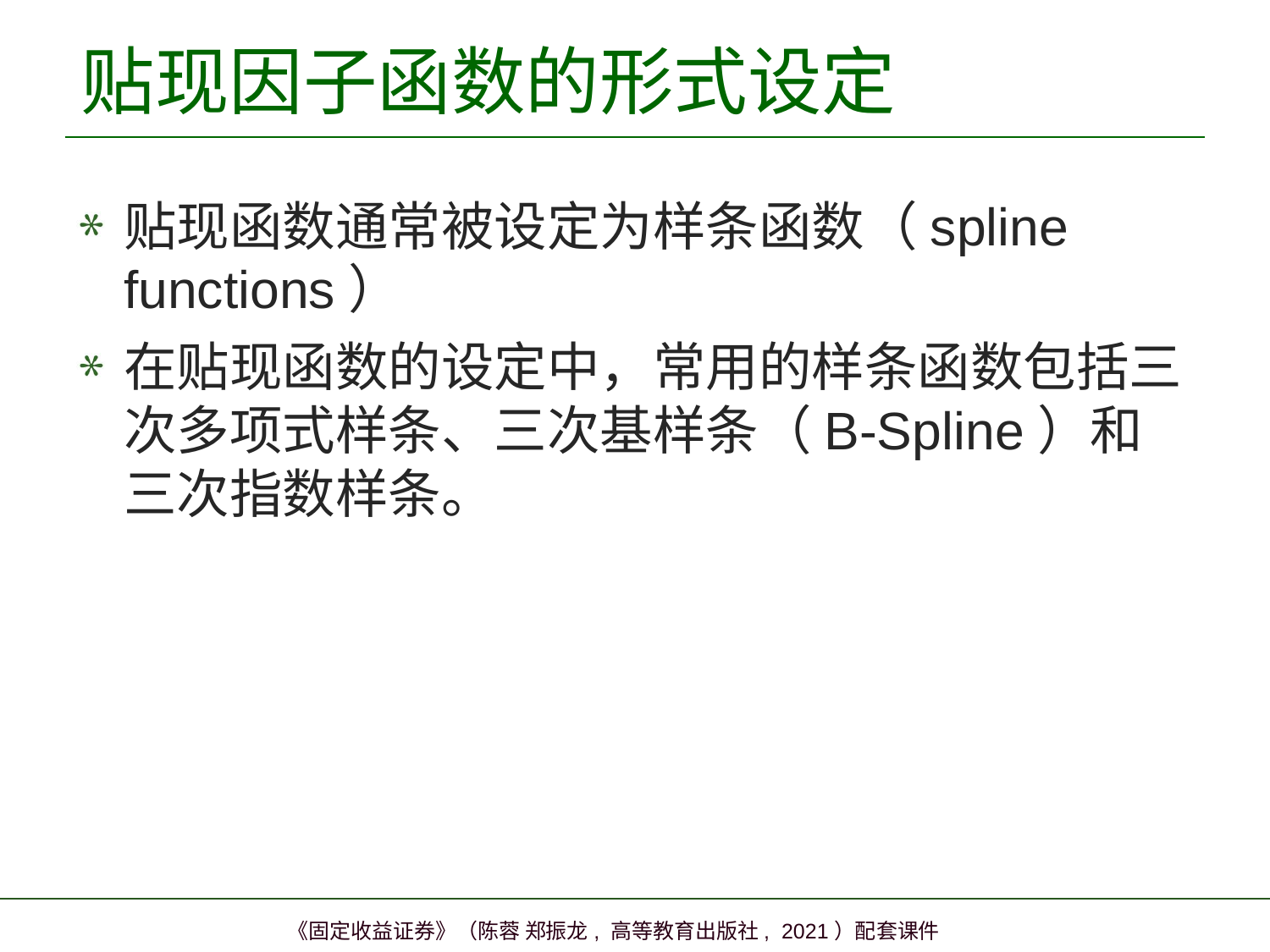

# 贴现因子函数的形式设定
贴现函数通常被设定为样条函数（spline functions）
在贴现函数的设定中，常用的样条函数包括三次多项式样条、三次基样条（B-Spline）和三次指数样条。